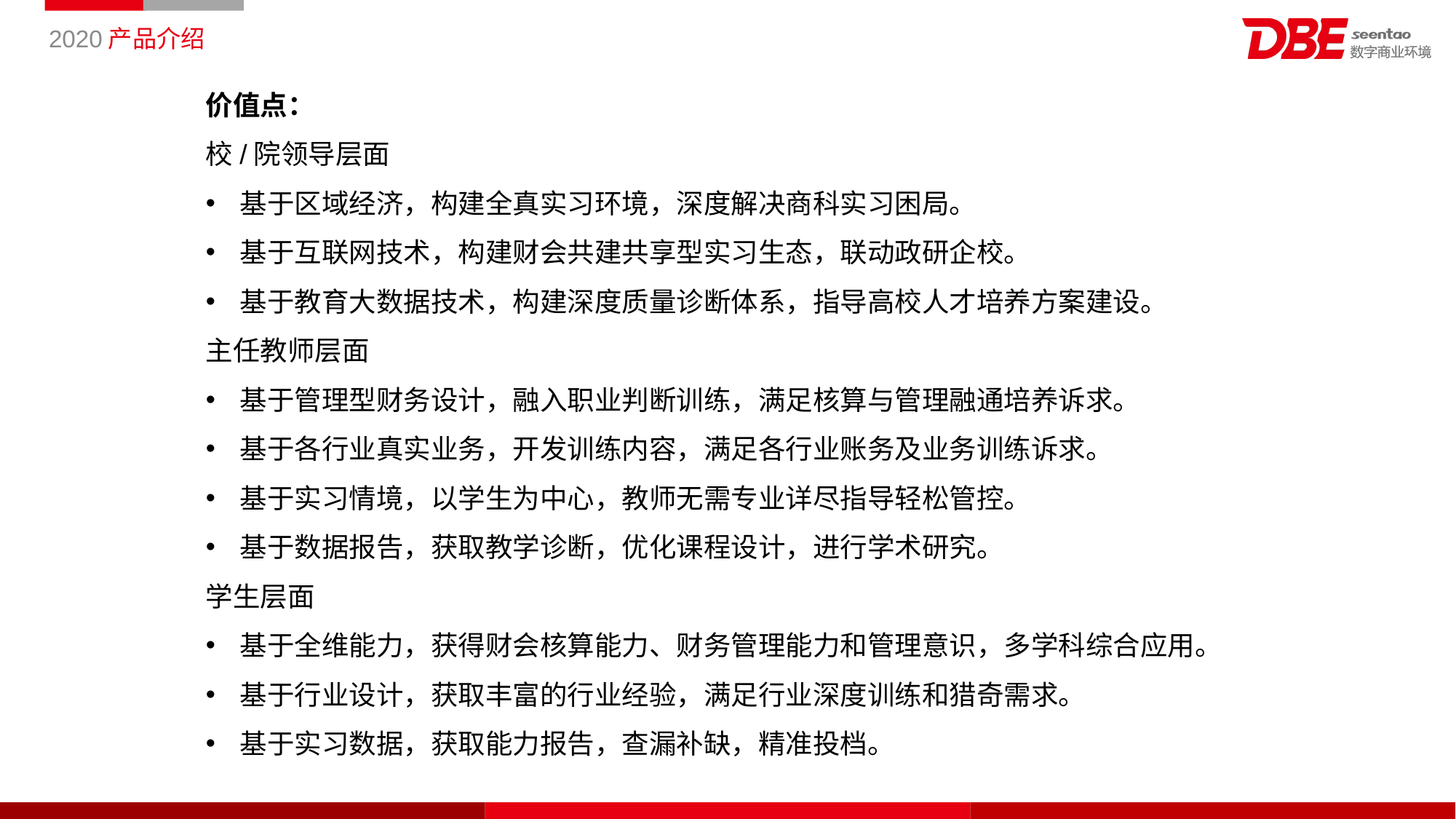

价值点：
校/院领导层面
基于区域经济，构建全真实习环境，深度解决商科实习困局。
基于互联网技术，构建财会共建共享型实习生态，联动政研企校。
基于教育大数据技术，构建深度质量诊断体系，指导高校人才培养方案建设。
主任教师层面
基于管理型财务设计，融入职业判断训练，满足核算与管理融通培养诉求。
基于各行业真实业务，开发训练内容，满足各行业账务及业务训练诉求。
基于实习情境，以学生为中心，教师无需专业详尽指导轻松管控。
基于数据报告，获取教学诊断，优化课程设计，进行学术研究。
学生层面
基于全维能力，获得财会核算能力、财务管理能力和管理意识，多学科综合应用。
基于行业设计，获取丰富的行业经验，满足行业深度训练和猎奇需求。
基于实习数据，获取能力报告，查漏补缺，精准投档。